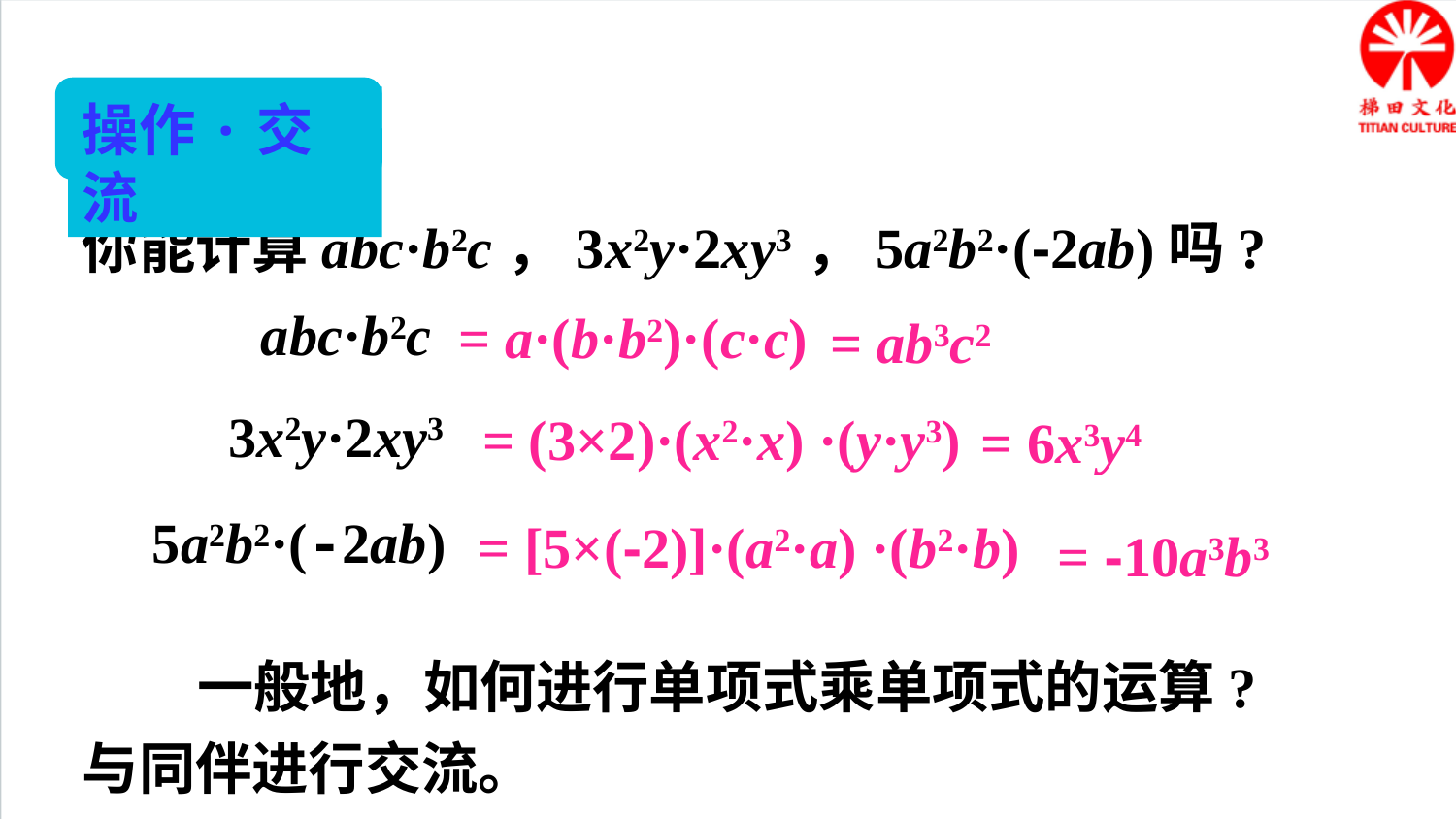

操作·交流
你能计算abc·b2c，3x2y·2xy3，5a2b2·(-2ab)吗?
abc·b2c
= a·(b·b2)·(c·c)
= ab3c2
3x2y·2xy3
= (3×2)·(x2·x) ·(y·y3)
= 6x3y4
5a2b2·(-2ab)
= [5×(-2)]·(a2·a) ·(b2·b)
= -10a3b3
一般地，如何进行单项式乘单项式的运算?与同伴进行交流。